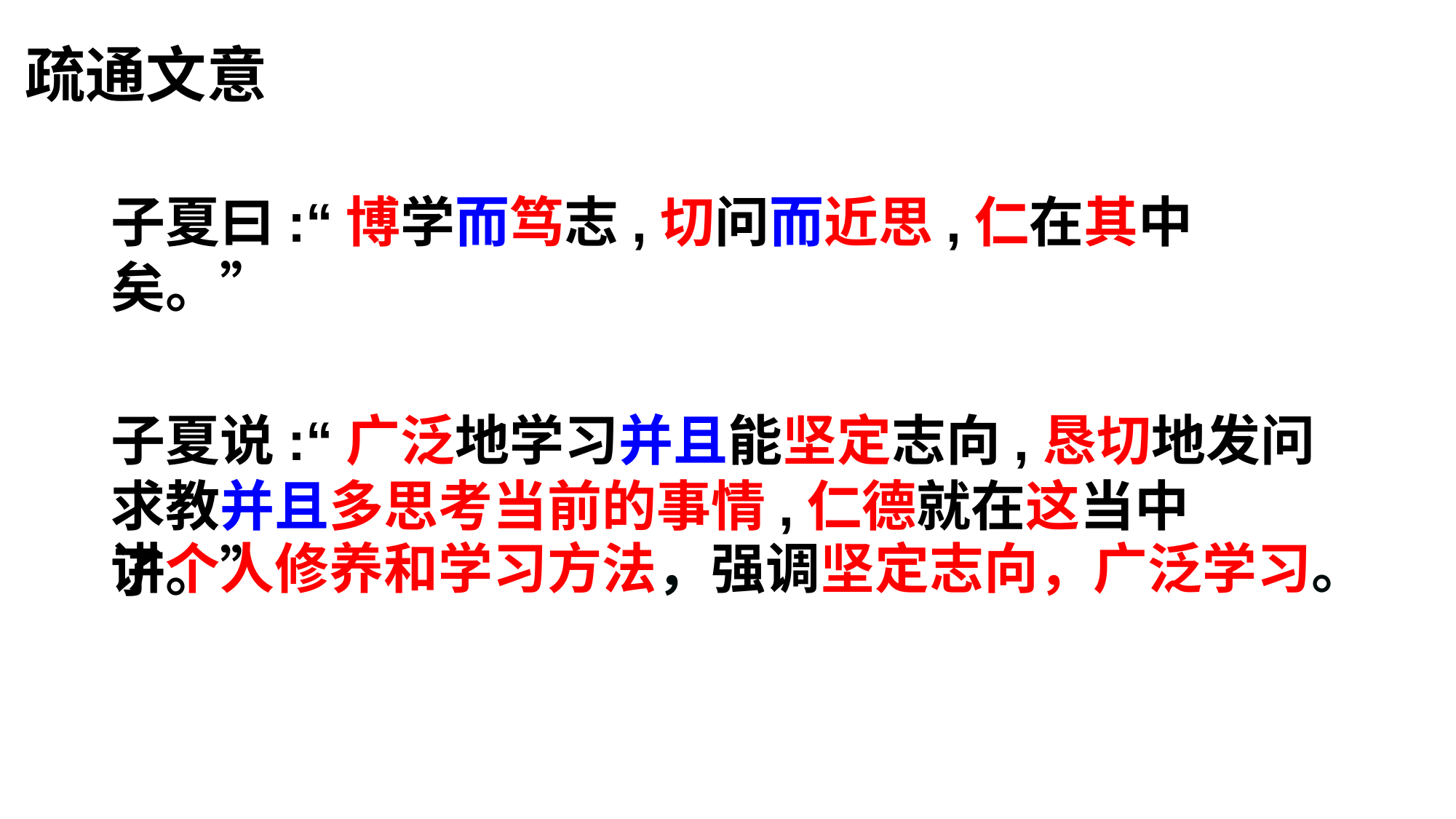

疏通文意
子夏曰:“博学而笃志,切问而近思,仁在其中矣。”

子夏说:“广泛地学习并且能坚定志向,恳切地发问求教并且多思考当前的事情,仁德就在这当中了。”
讲个人修养和学习方法，强调坚定志向，广泛学习。